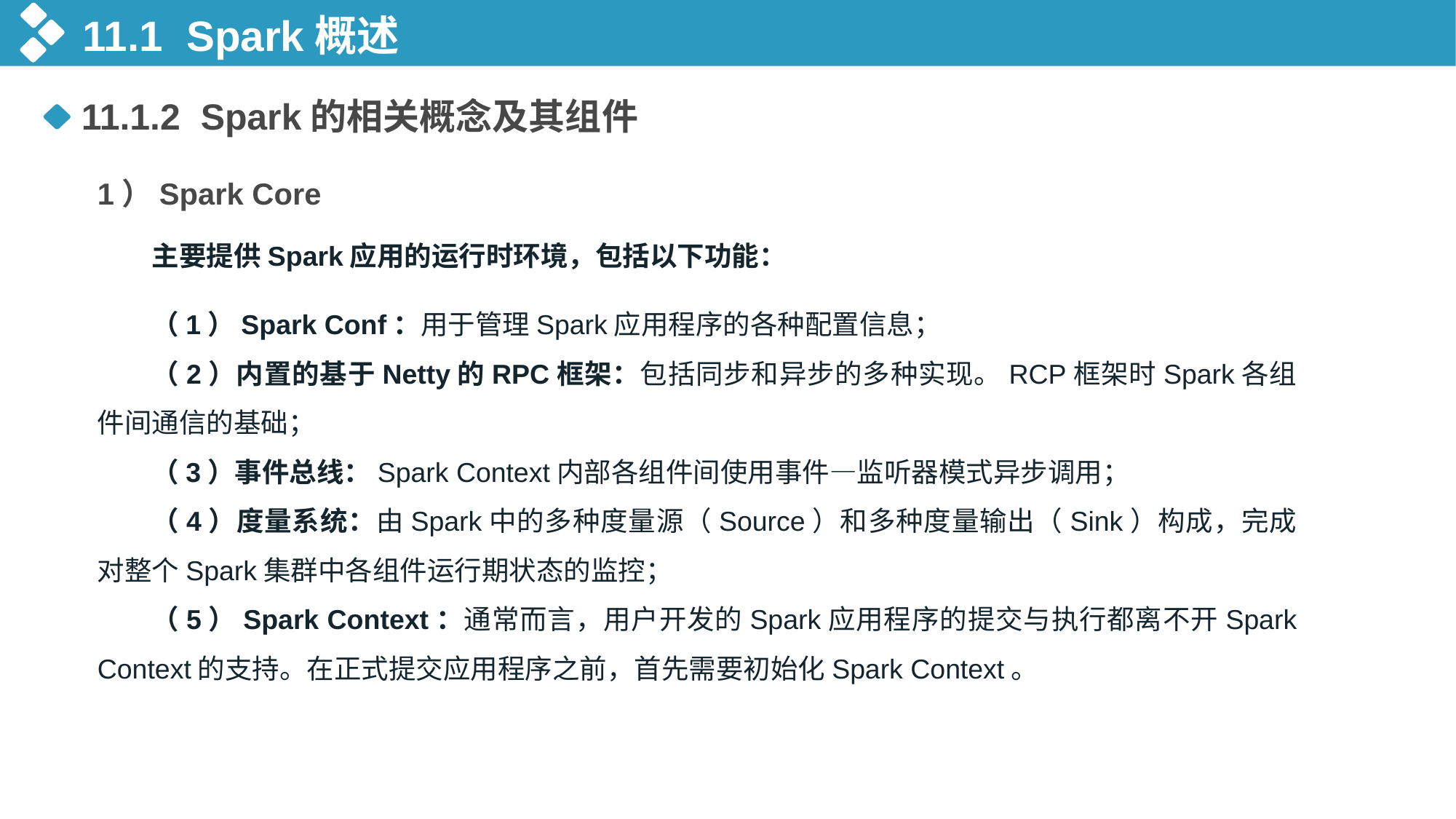

11.1  Spark概述
11.1.2  Spark的相关概念及其组件

1）Spark Core
主要提供Spark应用的运行时环境，包括以下功能：
（1）Spark Conf：用于管理Spark应用程序的各种配置信息；
（2）内置的基于Netty的RPC框架：包括同步和异步的多种实现。RCP框架时Spark各组件间通信的基础；
（3）事件总线：Spark Context内部各组件间使用事件—监听器模式异步调用；
（4）度量系统：由Spark中的多种度量源（Source）和多种度量输出（Sink）构成，完成对整个Spark集群中各组件运行期状态的监控；
（5）Spark Context：通常而言，用户开发的Spark应用程序的提交与执行都离不开Spark Context的支持。在正式提交应用程序之前，首先需要初始化Spark Context。